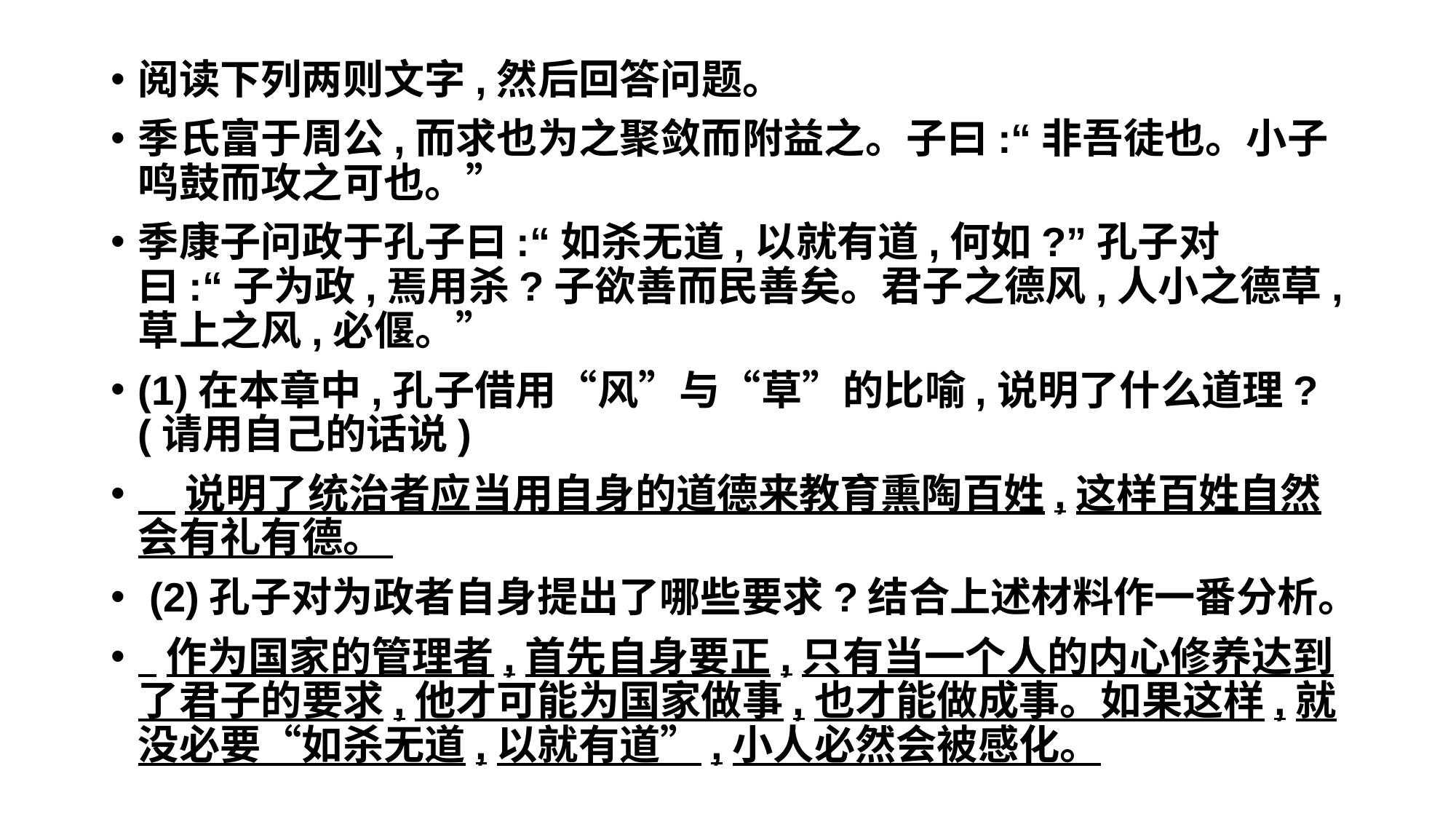

#
阅读下列两则文字,然后回答问题。
季氏富于周公,而求也为之聚敛而附益之。子曰:“非吾徒也。小子鸣鼓而攻之可也。”
季康子问政于孔子曰:“如杀无道,以就有道,何如?”孔子对曰:“子为政,焉用杀?子欲善而民善矣。君子之德风,人小之德草,草上之风,必偃。”
(1)在本章中,孔子借用“风”与“草”的比喻,说明了什么道理?(请用自己的话说)
    说明了统治者应当用自身的道德来教育熏陶百姓,这样百姓自然会有礼有德。
 (2)孔子对为政者自身提出了哪些要求?结合上述材料作一番分析。
  作为国家的管理者,首先自身要正,只有当一个人的内心修养达到了君子的要求,他才可能为国家做事,也才能做成事。如果这样,就没必要“如杀无道,以就有道”,小人必然会被感化。